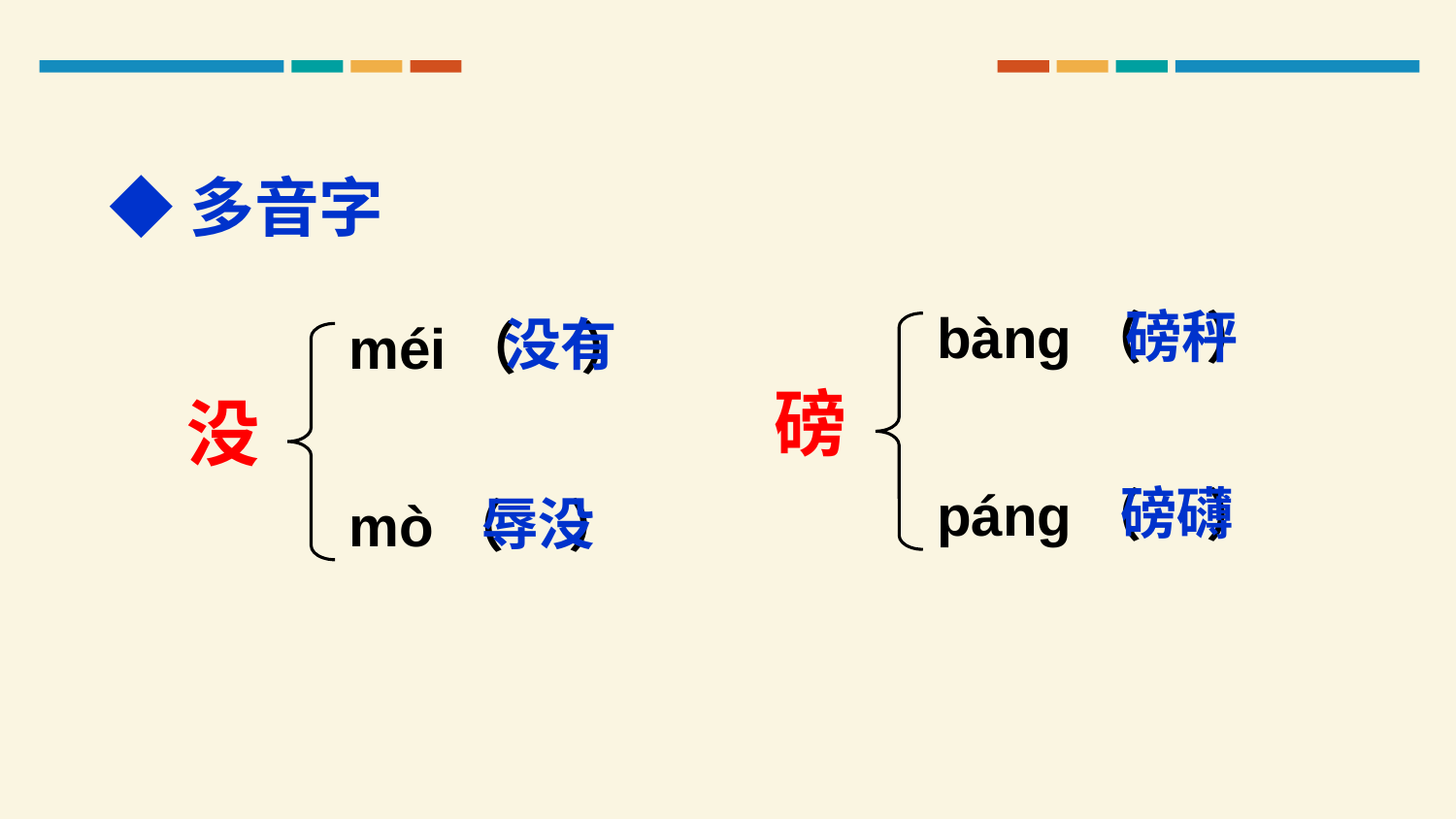

◆多音字
磅秤
bànɡ（     ）
没有
méi（     ）

磅

没
磅礴
pánɡ（     ）
辱没
mò（     ）